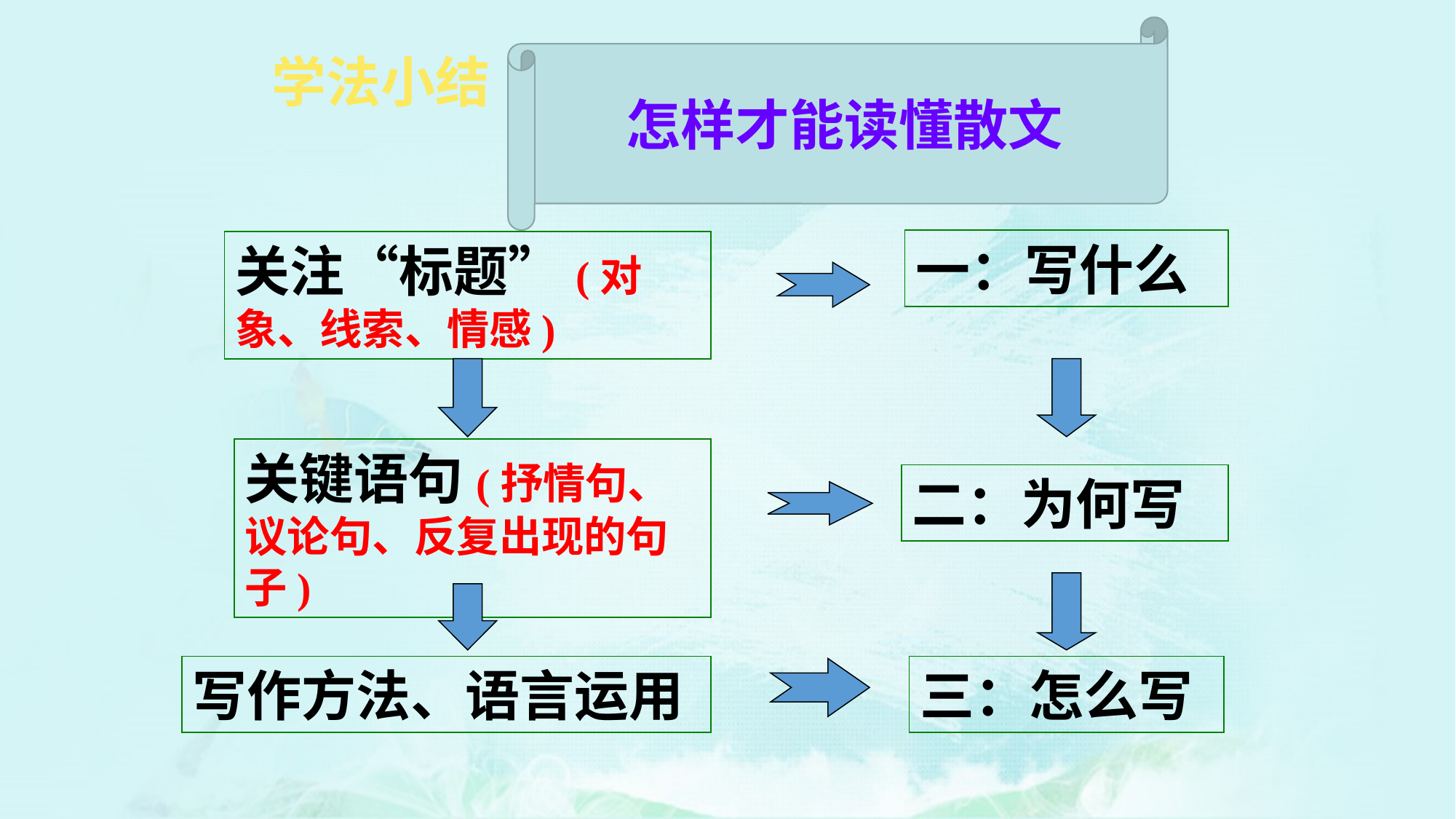

怎样才能读懂散文
学法小结

一：写什么
关注“标题”(对象、线索、情感)

关键语句(抒情句、议论句、反复出现的句子)
二：为何写

写作方法、语言运用
三：怎么写